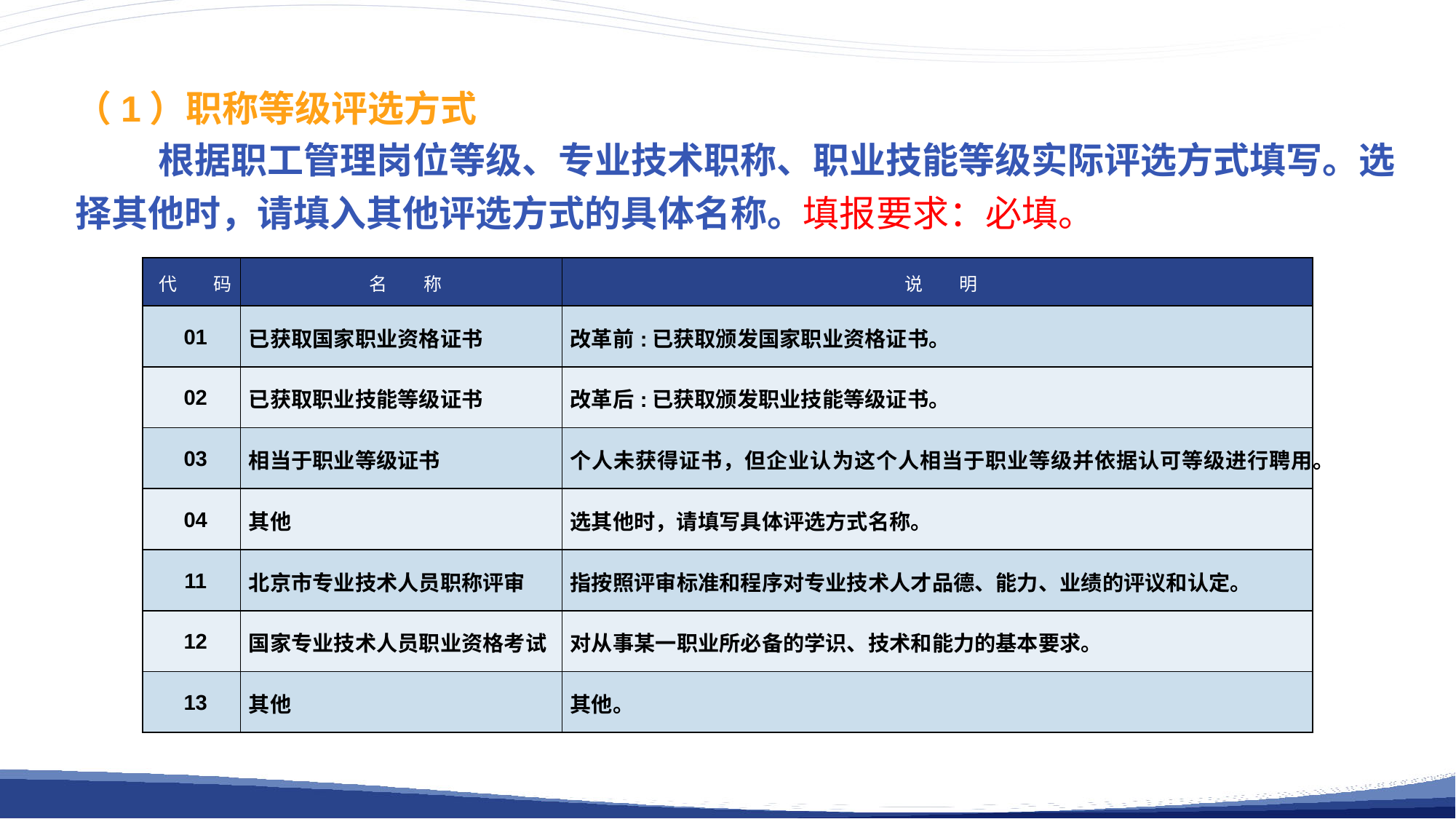

（1）职称等级评选方式
         根据职工管理岗位等级、专业技术职称、职业技能等级实际评选方式填写。选择其他时，请填入其他评选方式的具体名称。填报要求：必填。
| 代　　码 | 名　　称 | 说　　明 |
| --- | --- | --- |
| 01 | 已获取国家职业资格证书 | 改革前:已获取颁发国家职业资格证书。 |
| 02 | 已获取职业技能等级证书 | 改革后:已获取颁发职业技能等级证书。 |
| 03 | 相当于职业等级证书 | 个人未获得证书，但企业认为这个人相当于职业等级并依据认可等级进行聘用。 |
| 04 | 其他 | 选其他时，请填写具体评选方式名称。 |
| 11 | 北京市专业技术人员职称评审 | 指按照评审标准和程序对专业技术人才品德、能力、业绩的评议和认定。 |
| 12 | 国家专业技术人员职业资格考试 | 对从事某一职业所必备的学识、技术和能力的基本要求。 |
| 13 | 其他 | 其他。 |